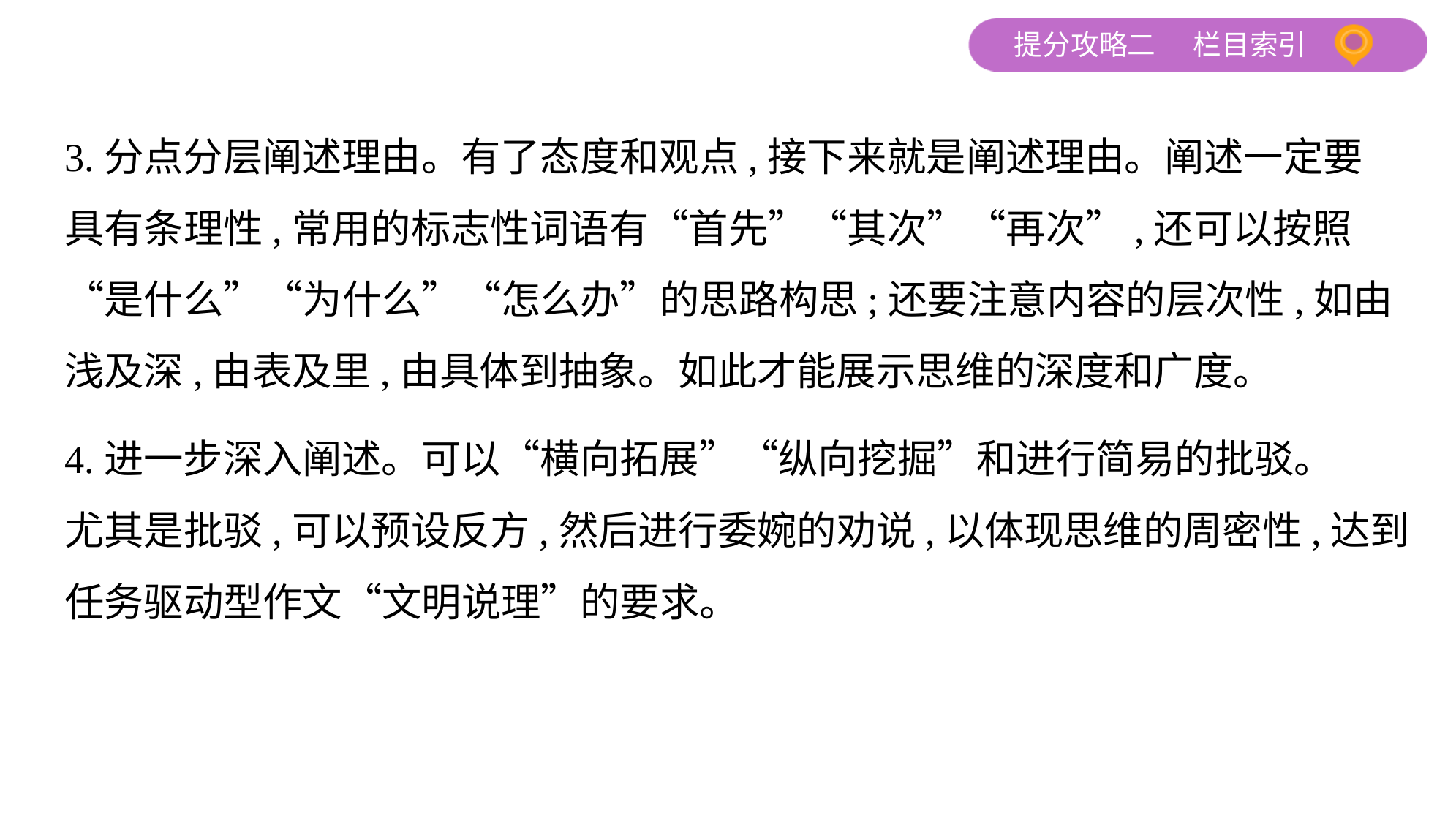

3.分点分层阐述理由。有了态度和观点,接下来就是阐述理由。阐述一定要
具有条理性,常用的标志性词语有“首先”“其次”“再次”,还可以按照
“是什么”“为什么”“怎么办”的思路构思;还要注意内容的层次性,如由
浅及深,由表及里,由具体到抽象。如此才能展示思维的深度和广度。
4.进一步深入阐述。可以“横向拓展”“纵向挖掘”和进行简易的批驳。
尤其是批驳,可以预设反方,然后进行委婉的劝说,以体现思维的周密性,达到
任务驱动型作文“文明说理”的要求。